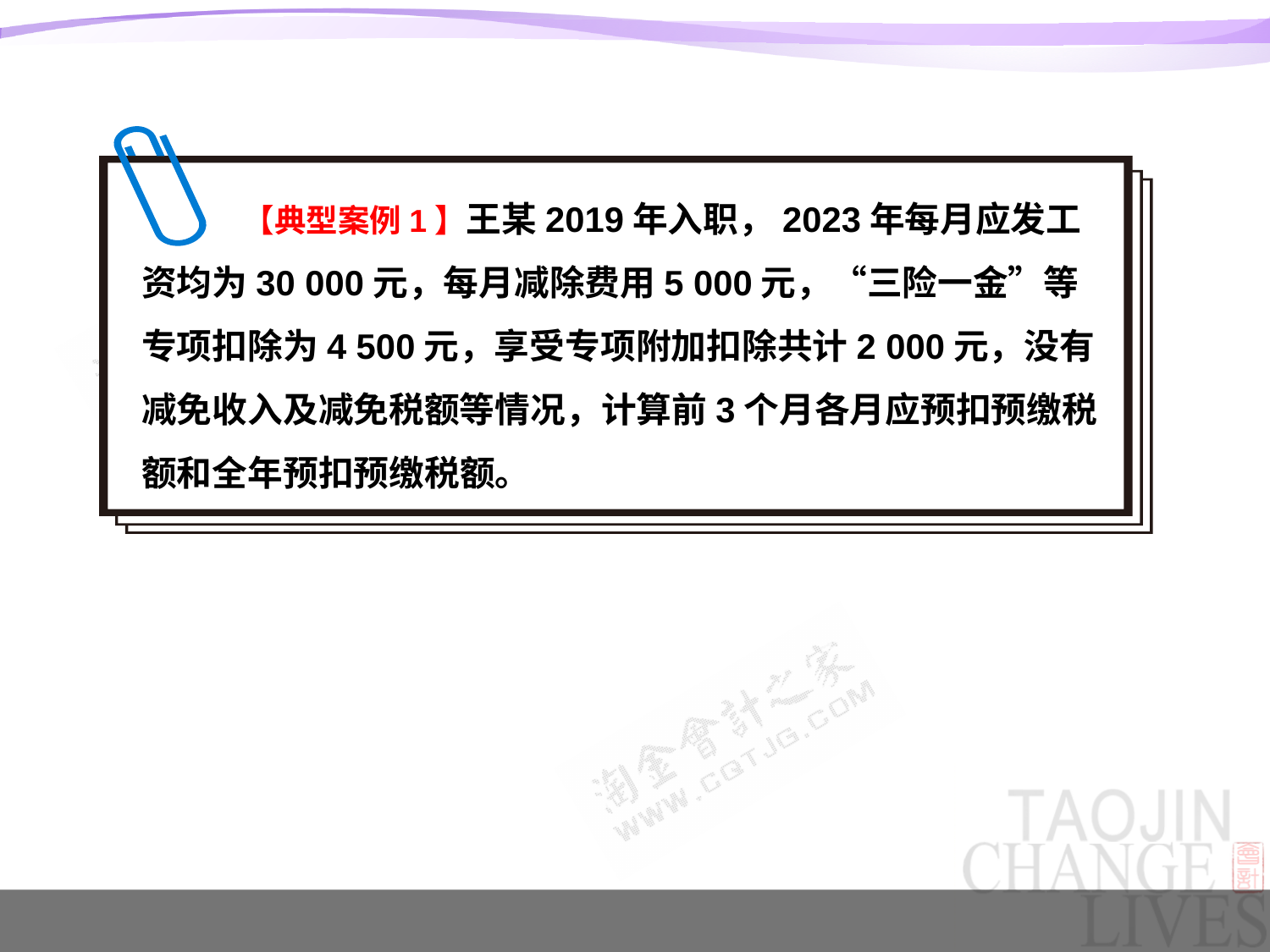

【典型案例1】王某2019年入职，2023年每月应发工资均为30 000元，每月减除费用5 000元，“三险一金”等专项扣除为4 500元，享受专项附加扣除共计2 000元，没有减免收入及减免税额等情况，计算前3个月各月应预扣预缴税额和全年预扣预缴税额。